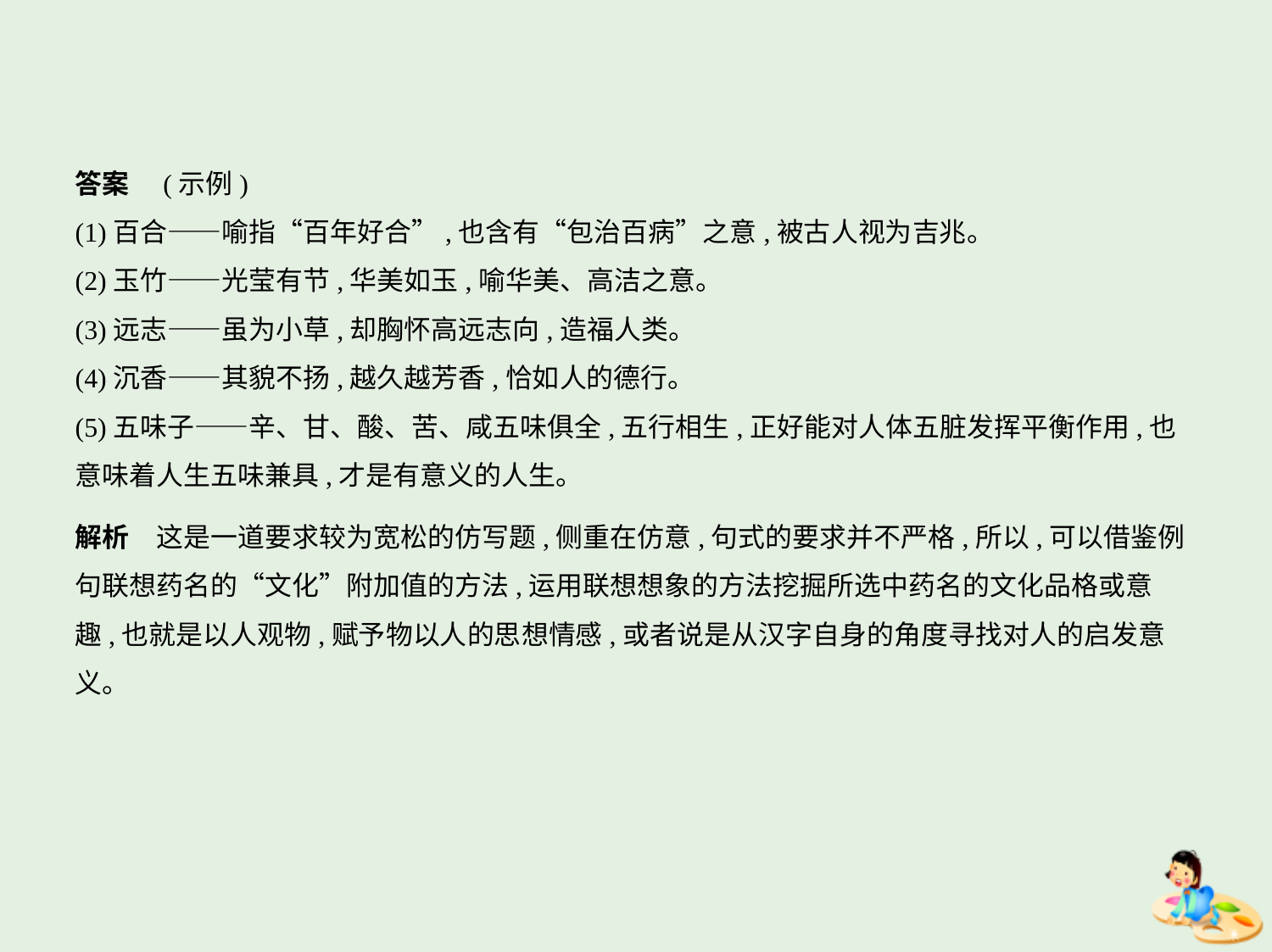

答案　(示例)
(1)百合——喻指“百年好合”,也含有“包治百病”之意,被古人视为吉兆。
(2)玉竹——光莹有节,华美如玉,喻华美、高洁之意。
(3)远志——虽为小草,却胸怀高远志向,造福人类。
(4)沉香——其貌不扬,越久越芳香,恰如人的德行。
(5)五味子——辛、甘、酸、苦、咸五味俱全,五行相生,正好能对人体五脏发挥平衡作用,也
意味着人生五味兼具,才是有意义的人生。
解析　这是一道要求较为宽松的仿写题,侧重在仿意,句式的要求并不严格,所以,可以借鉴例
句联想药名的“文化”附加值的方法,运用联想想象的方法挖掘所选中药名的文化品格或意
趣,也就是以人观物,赋予物以人的思想情感,或者说是从汉字自身的角度寻找对人的启发意
义。